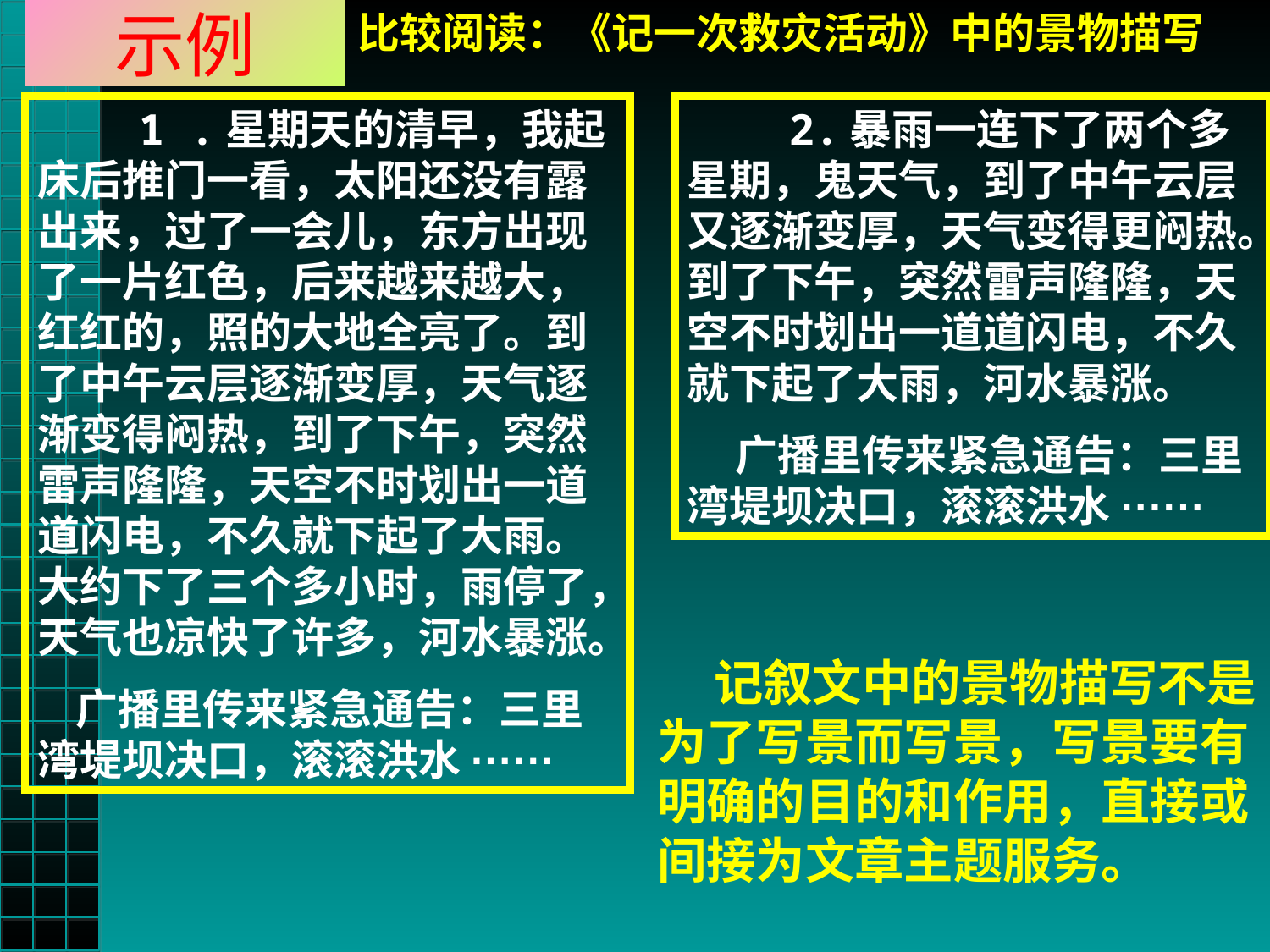

# 示例
比较阅读：《记一次救灾活动》中的景物描写
    1 .星期天的清早，我起床后推门一看，太阳还没有露出来，过了一会儿，东方出现了一片红色，后来越来越大，红红的，照的大地全亮了。到了中午云层逐渐变厚，天气逐渐变得闷热，到了下午，突然雷声隆隆，天空不时划出一道道闪电，不久就下起了大雨。大约下了三个多小时，雨停了，天气也凉快了许多，河水暴涨。
   广播里传来紧急通告：三里湾堤坝决口，滚滚洪水······
    2.暴雨一连下了两个多星期，鬼天气，到了中午云层又逐渐变厚，天气变得更闷热。到了下午，突然雷声隆隆，天空不时划出一道道闪电，不久就下起了大雨，河水暴涨。
    广播里传来紧急通告：三里湾堤坝决口，滚滚洪水······
    记叙文中的景物描写不是为了写景而写景，写景要有明确的目的和作用，直接或间接为文章主题服务。